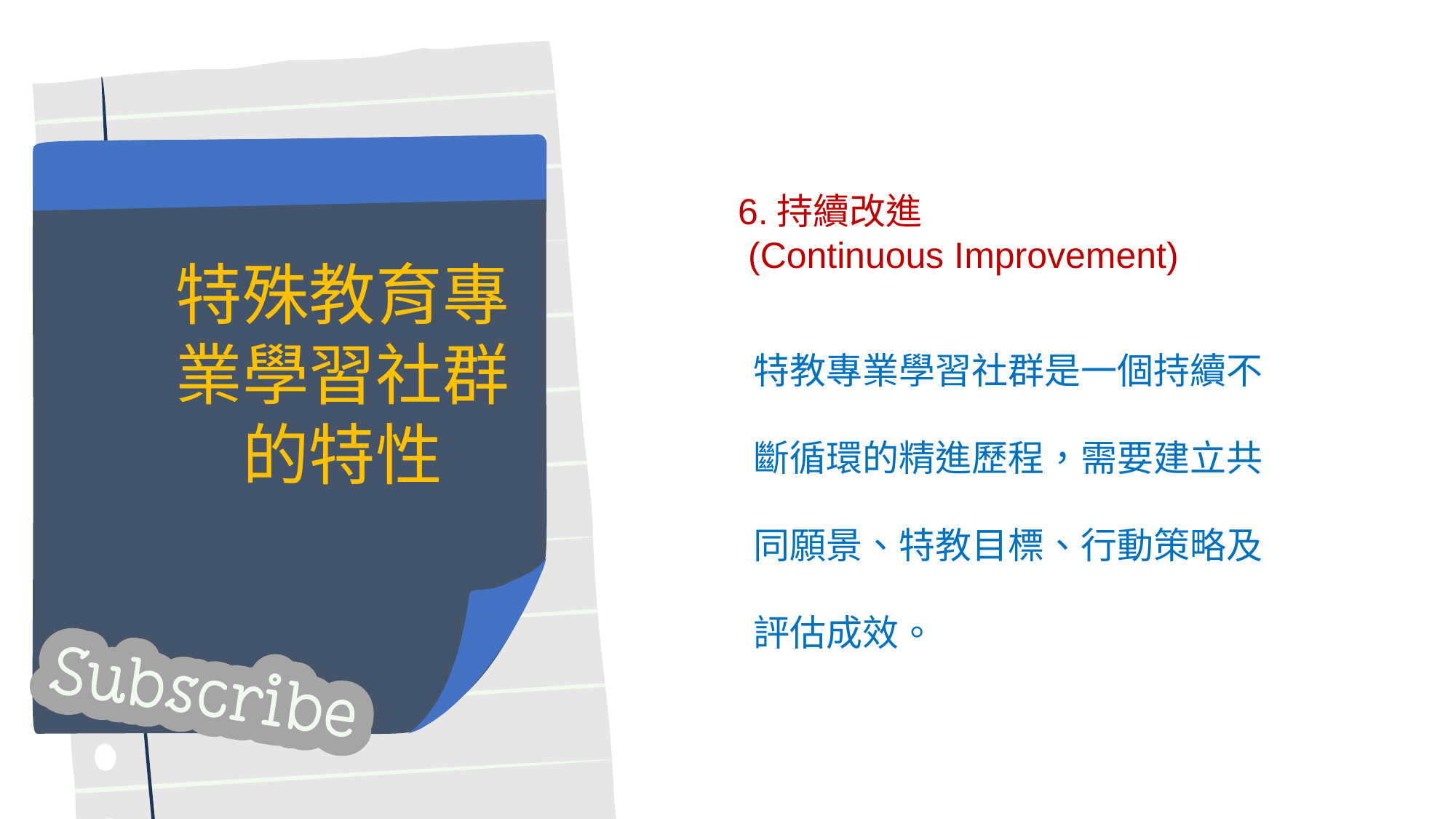

6.持續改進
 (Continuous Improvement)
特教專業學習社群是一個持續不斷循環的精進歷程，需要建立共同願景、特教目標、行動策略及評估成效。
特殊教育專業學習社群的特性